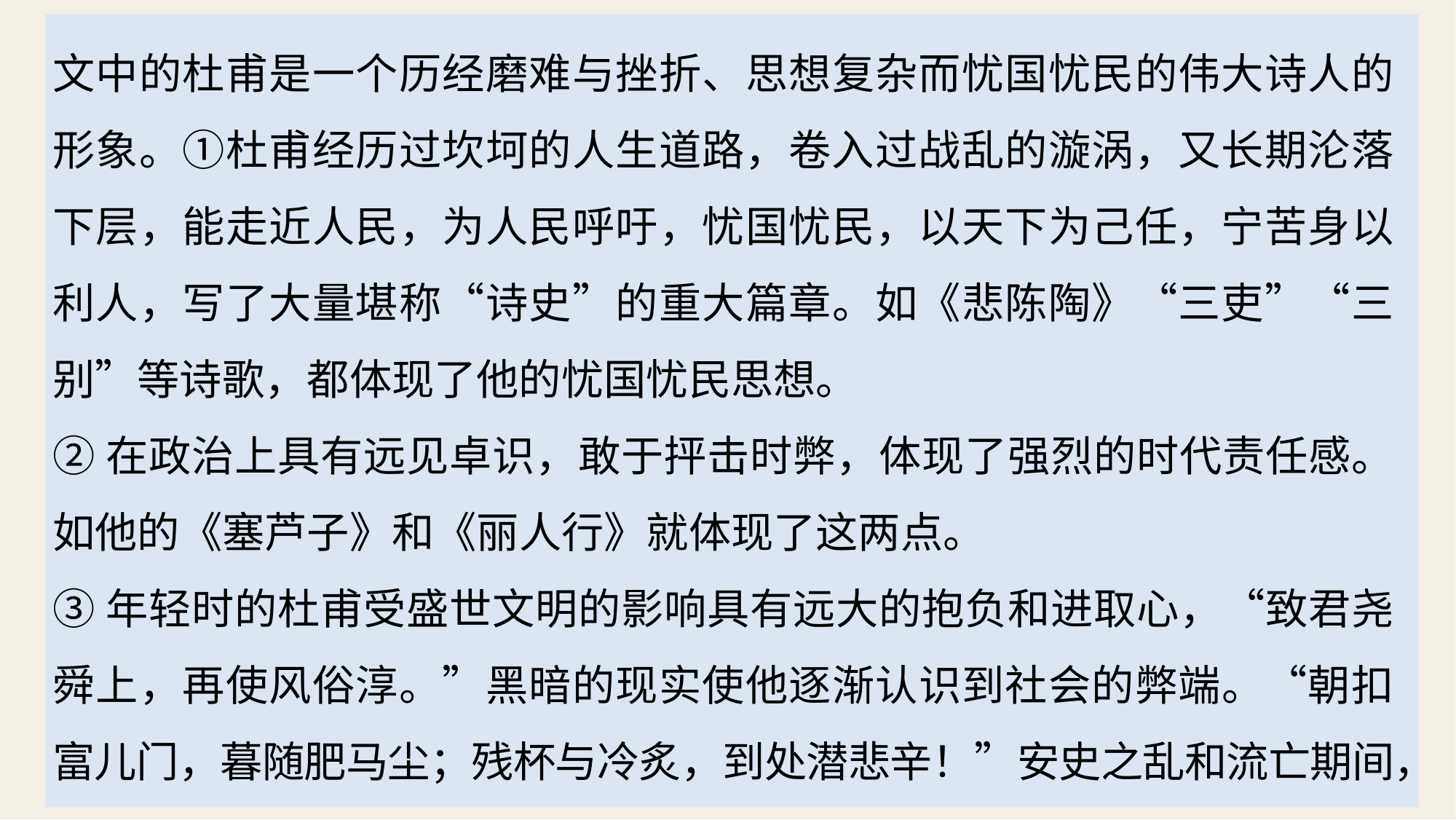

文中的杜甫是一个历经磨难与挫折、思想复杂而忧国忧民的伟大诗人的形象。①杜甫经历过坎坷的人生道路，卷入过战乱的漩涡，又长期沦落下层，能走近人民，为人民呼吁，忧国忧民，以天下为己任，宁苦身以利人，写了大量堪称“诗史”的重大篇章。如《悲陈陶》“三吏”“三别”等诗歌，都体现了他的忧国忧民思想。
②在政治上具有远见卓识，敢于抨击时弊，体现了强烈的时代责任感。如他的《塞芦子》和《丽人行》就体现了这两点。
③年轻时的杜甫受盛世文明的影响具有远大的抱负和进取心，“致君尧舜上，再使风俗淳。”黑暗的现实使他逐渐认识到社会的弊端。“朝扣富儿门，暮随肥马尘；残杯与冷炙，到处潜悲辛！”安史之乱和流亡期间，